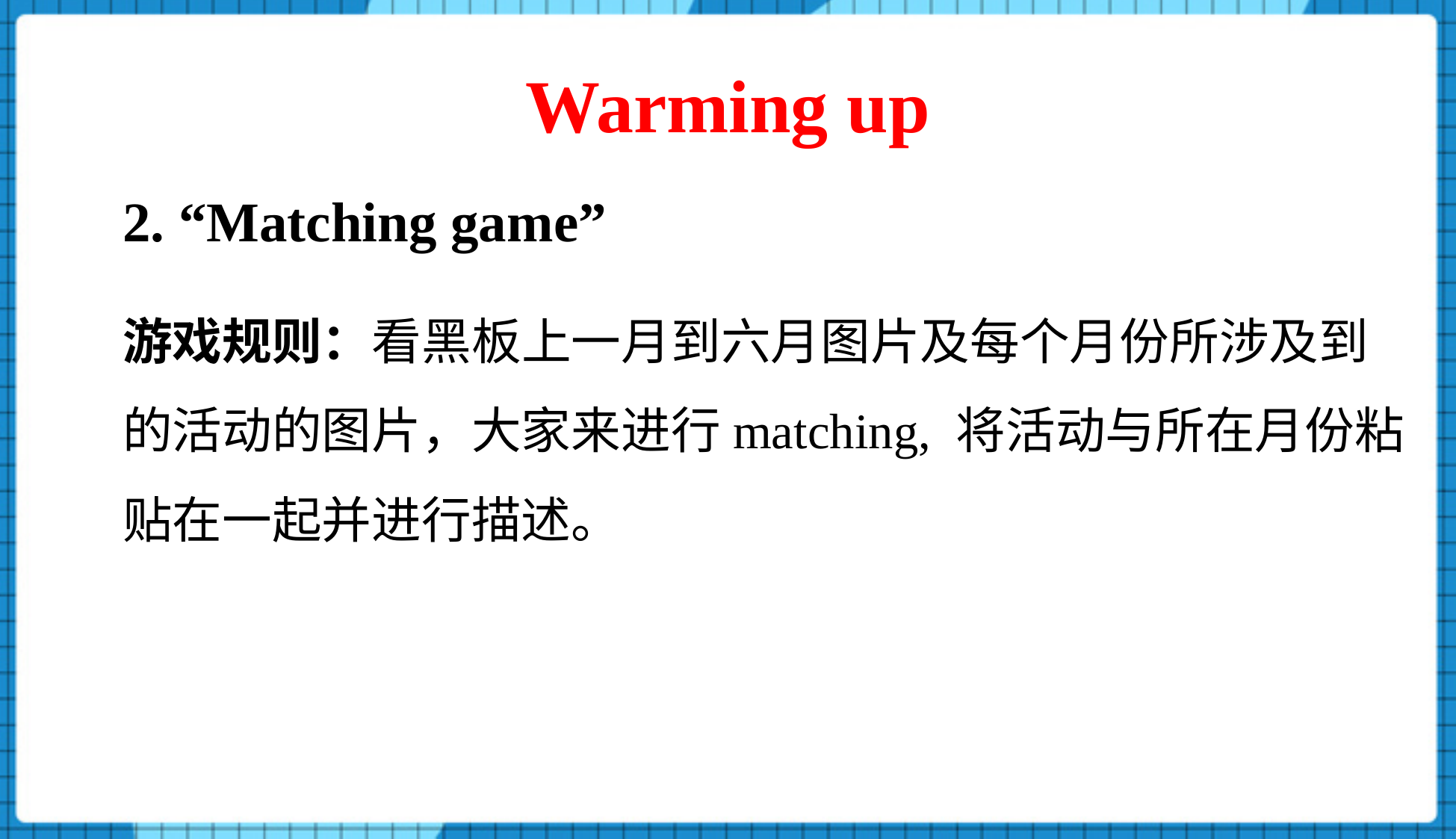

# Warming up
2. “Matching game”
游戏规则：看黑板上一月到六月图片及每个月份所涉及到的活动的图片，大家来进行matching, 将活动与所在月份粘贴在一起并进行描述。